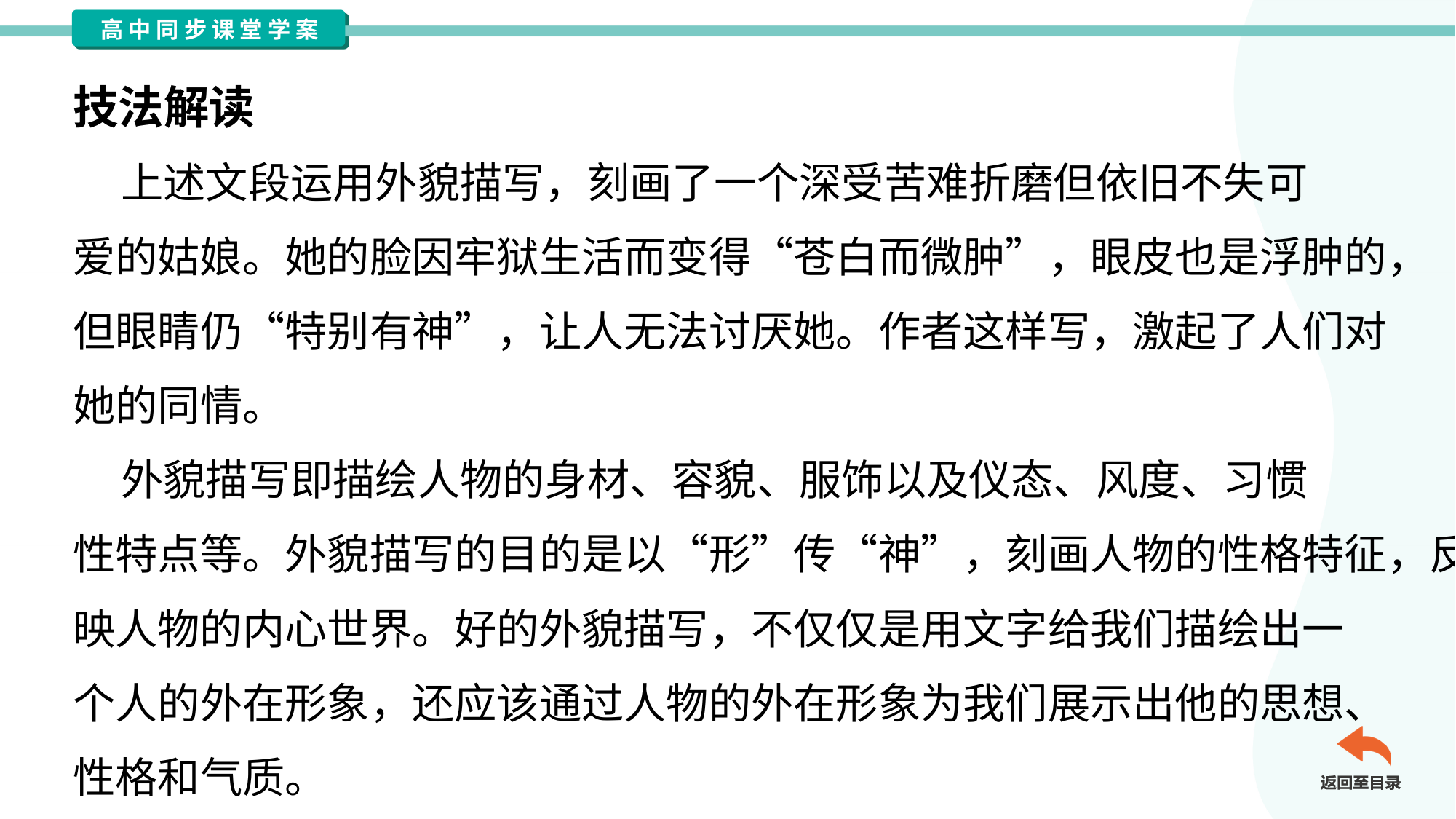

技法解读
    上述文段运用外貌描写，刻画了一个深受苦难折磨但依旧不失可
爱的姑娘。她的脸因牢狱生活而变得“苍白而微肿”，眼皮也是浮肿的，
但眼睛仍“特别有神”，让人无法讨厌她。作者这样写，激起了人们对
她的同情。
    外貌描写即描绘人物的身材、容貌、服饰以及仪态、风度、习惯
性特点等。外貌描写的目的是以“形”传“神”，刻画人物的性格特征，反
映人物的内心世界。好的外貌描写，不仅仅是用文字给我们描绘出一
个人的外在形象，还应该通过人物的外在形象为我们展示出他的思想、
性格和气质。